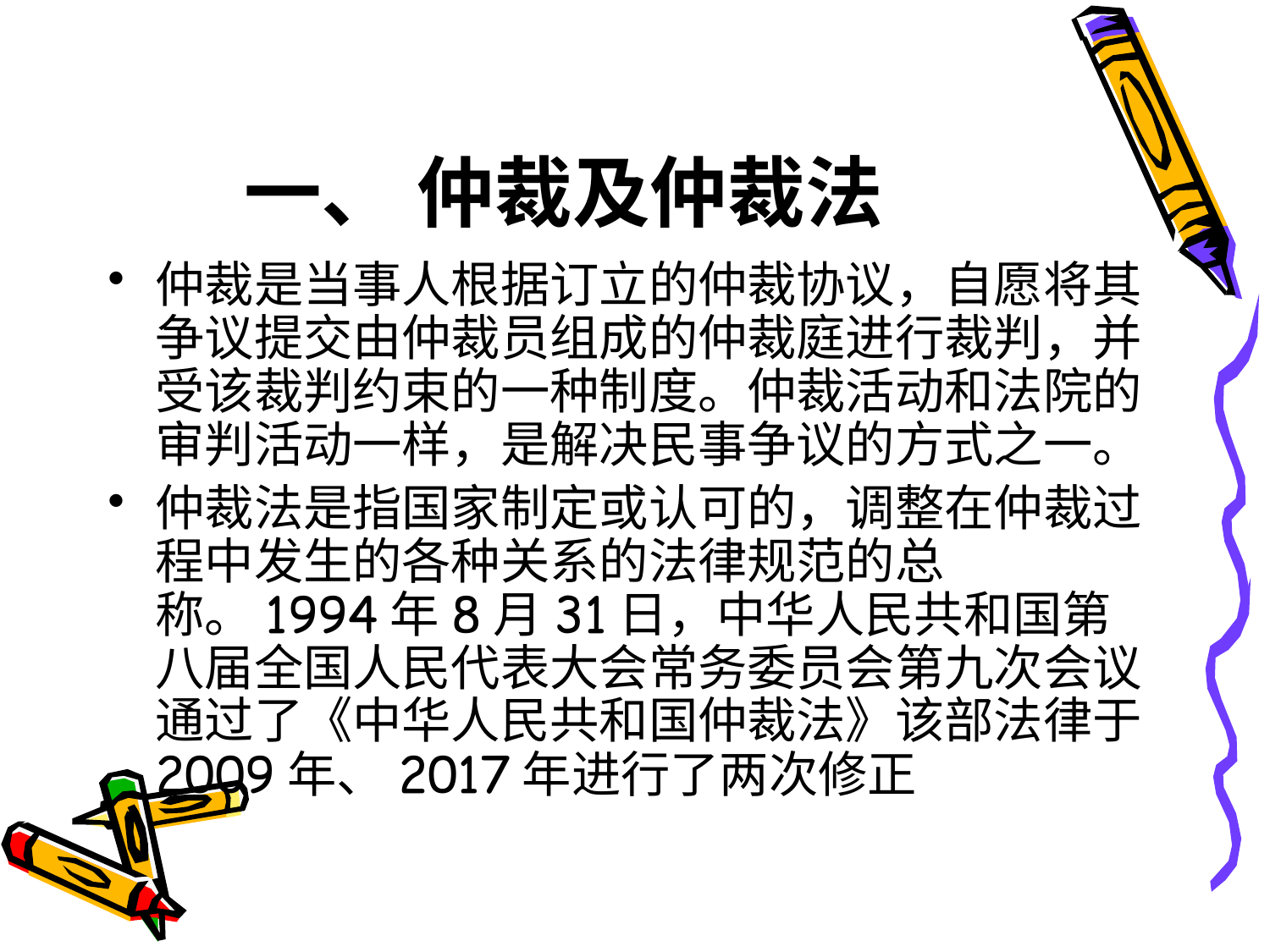

# 一、 仲裁及仲裁法
仲裁是当事人根据订立的仲裁协议，自愿将其争议提交由仲裁员组成的仲裁庭进行裁判，并受该裁判约束的一种制度。仲裁活动和法院的审判活动一样，是解决民事争议的方式之一。
仲裁法是指国家制定或认可的，调整在仲裁过程中发生的各种关系的法律规范的总称。1994年8月31日，中华人民共和国第八届全国人民代表大会常务委员会第九次会议通过了《中华人民共和国仲裁法》该部法律于2009年、2017年进行了两次修正